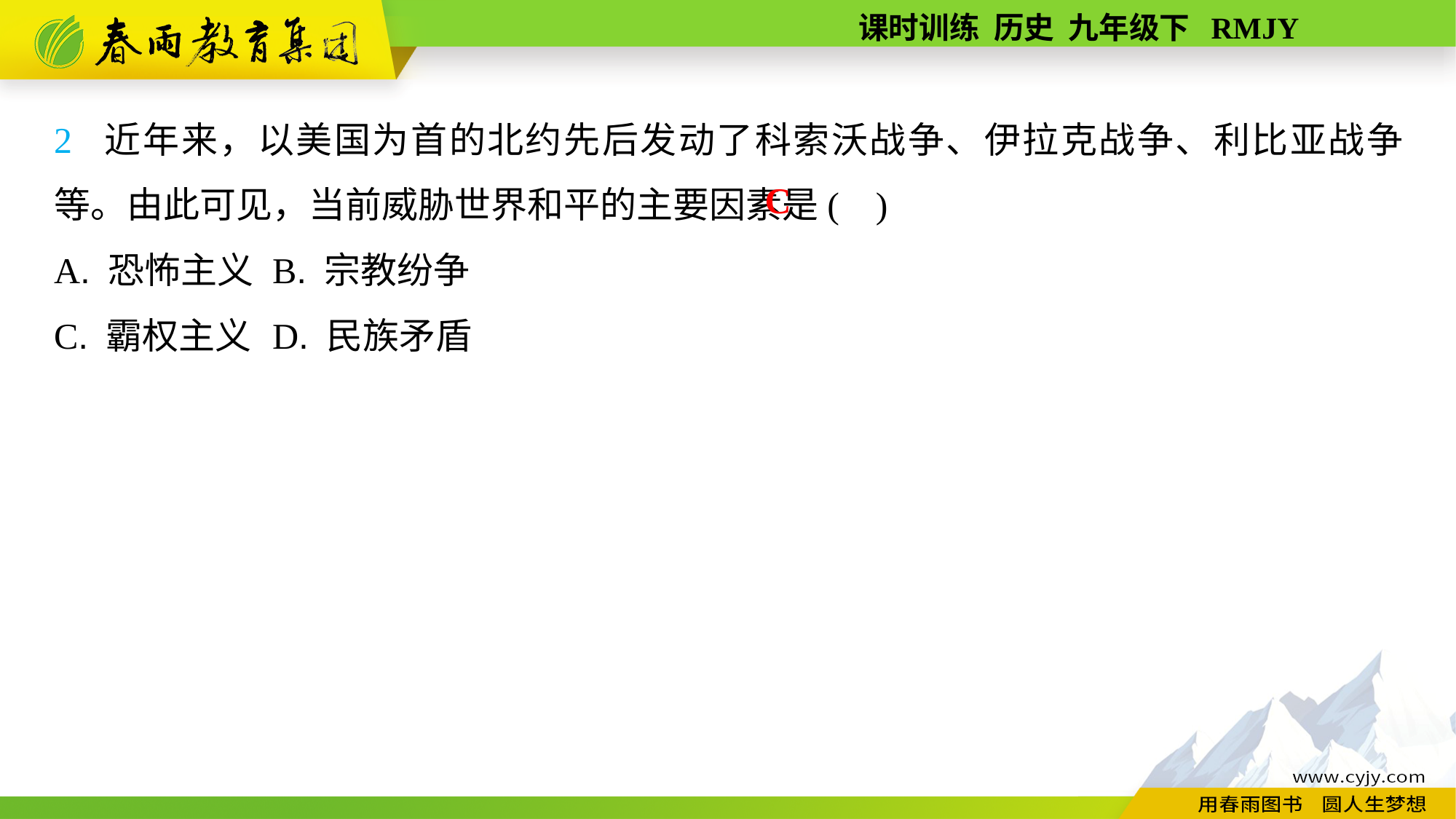

2  近年来，以美国为首的北约先后发动了科索沃战争、伊拉克战争、利比亚战争等。由此可见，当前威胁世界和平的主要因素是(    )
A. 恐怖主义	B. 宗教纷争
C. 霸权主义	D. 民族矛盾
C